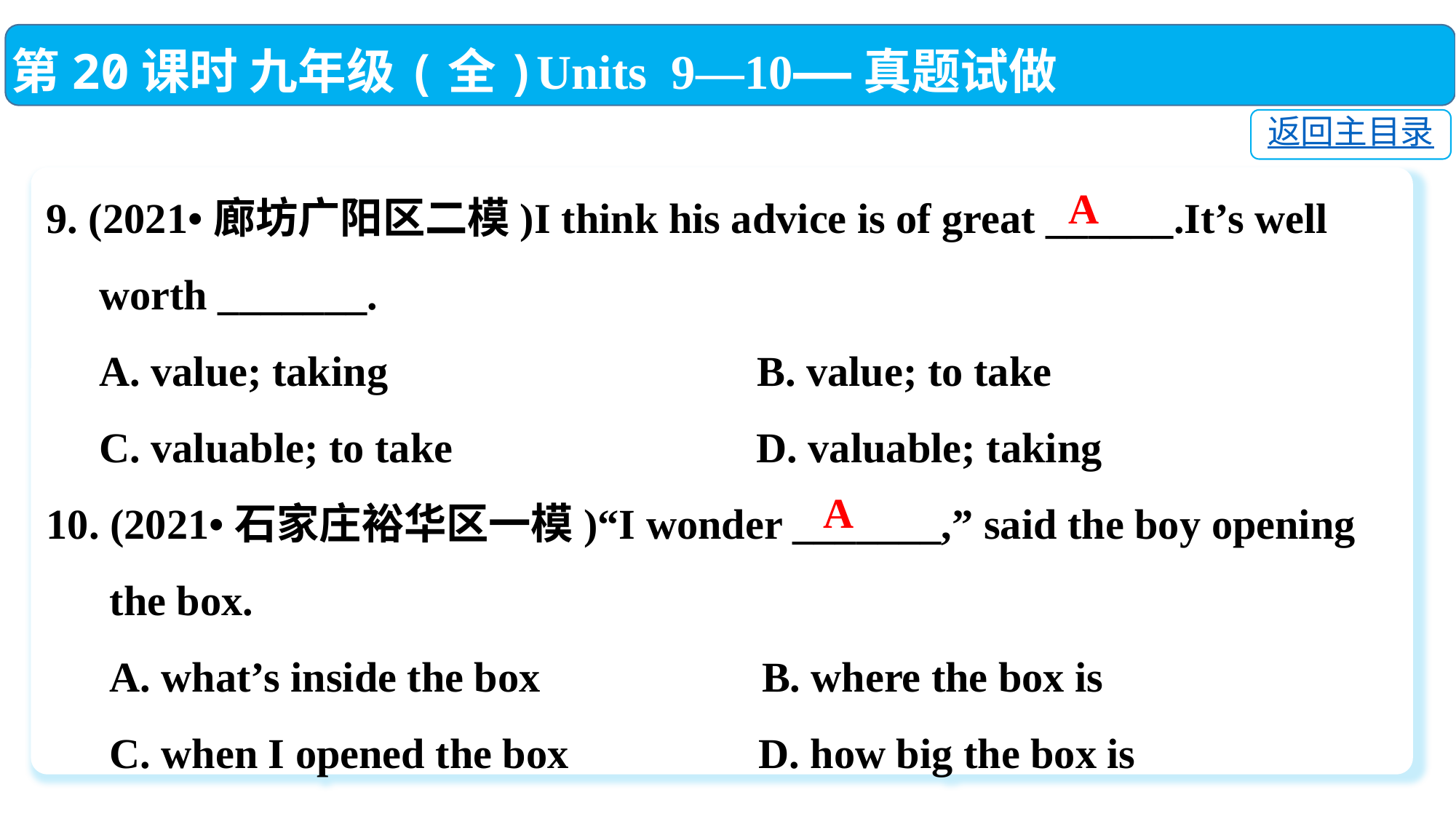

第20课时 九年级(全)Units  9—10——真题试做
返回主目录

9. (2021•廊坊广阳区二模)I think his advice is of great ______.It’s well
     worth _______.
     A. value; taking	                          B. value; to take
     C. valuable; to take　　	                D. valuable; taking
10. (2021•石家庄裕华区一模)“I wonder _______,” said the boy opening
      the box.
      A. what’s inside the box                     B. where the box is
      C. when I opened the box                  D. how big the box is

A
A